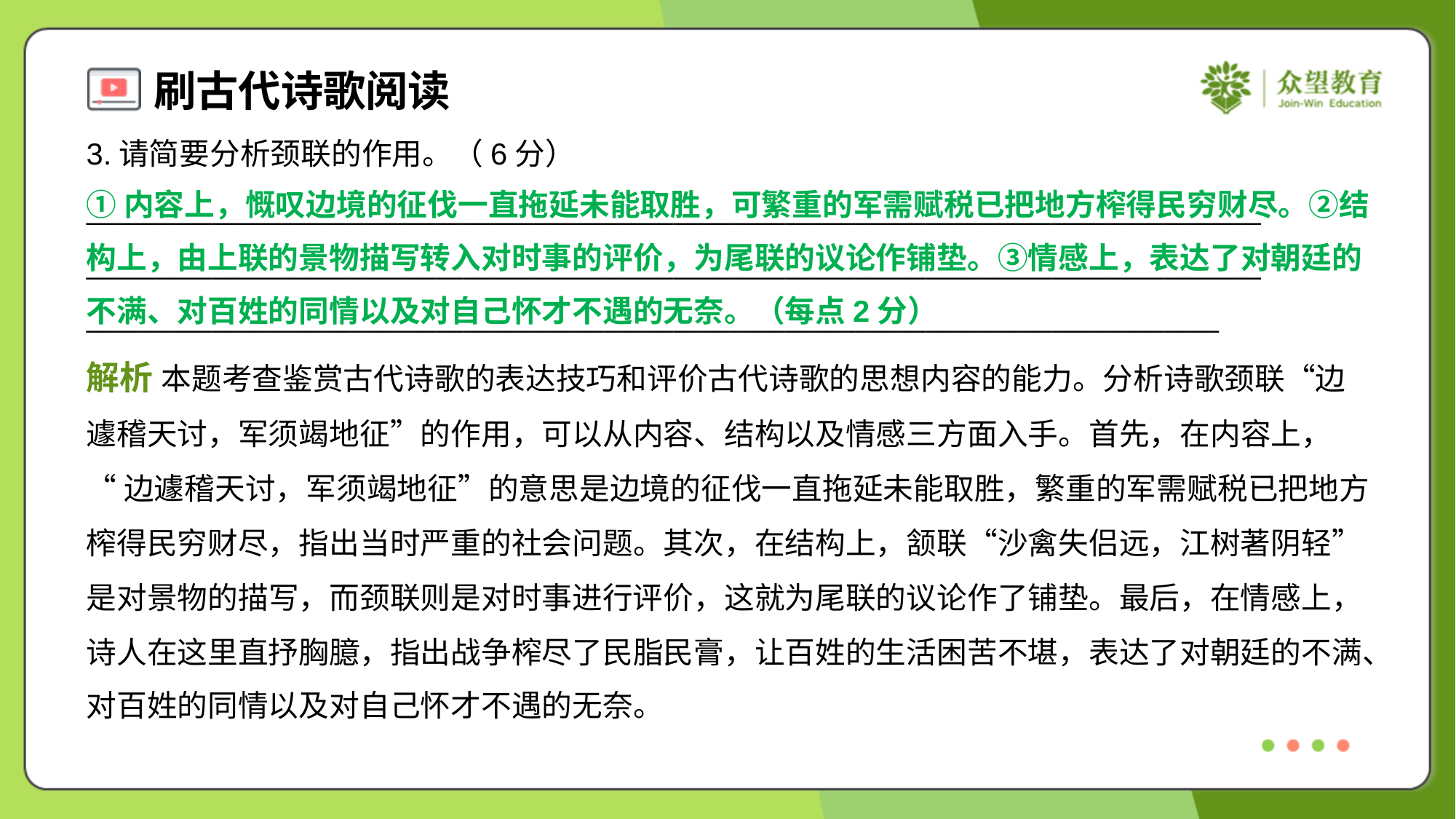

3.请简要分析颈联的作用。（6分）
____________________________________________________________________________________
____________________________________________________________________________________
_________________________________________________________________________________
①内容上，慨叹边境的征伐一直拖延未能取胜，可繁重的军需赋税已把地方榨得民穷财尽。②结
构上，由上联的景物描写转入对时事的评价，为尾联的议论作铺垫。③情感上，表达了对朝廷的
不满、对百姓的同情以及对自己怀才不遇的无奈。（每点2分）
解析 本题考查鉴赏古代诗歌的表达技巧和评价古代诗歌的思想内容的能力。分析诗歌颈联“边
遽稽天讨，军须竭地征”的作用，可以从内容、结构以及情感三方面入手。首先，在内容上，
“边遽稽天讨，军须竭地征”的意思是边境的征伐一直拖延未能取胜，繁重的军需赋税已把地方
榨得民穷财尽，指出当时严重的社会问题。其次，在结构上，颔联“沙禽失侣远，江树著阴轻”
是对景物的描写，而颈联则是对时事进行评价，这就为尾联的议论作了铺垫。最后，在情感上，
诗人在这里直抒胸臆，指出战争榨尽了民脂民膏，让百姓的生活困苦不堪，表达了对朝廷的不满、
对百姓的同情以及对自己怀才不遇的无奈。